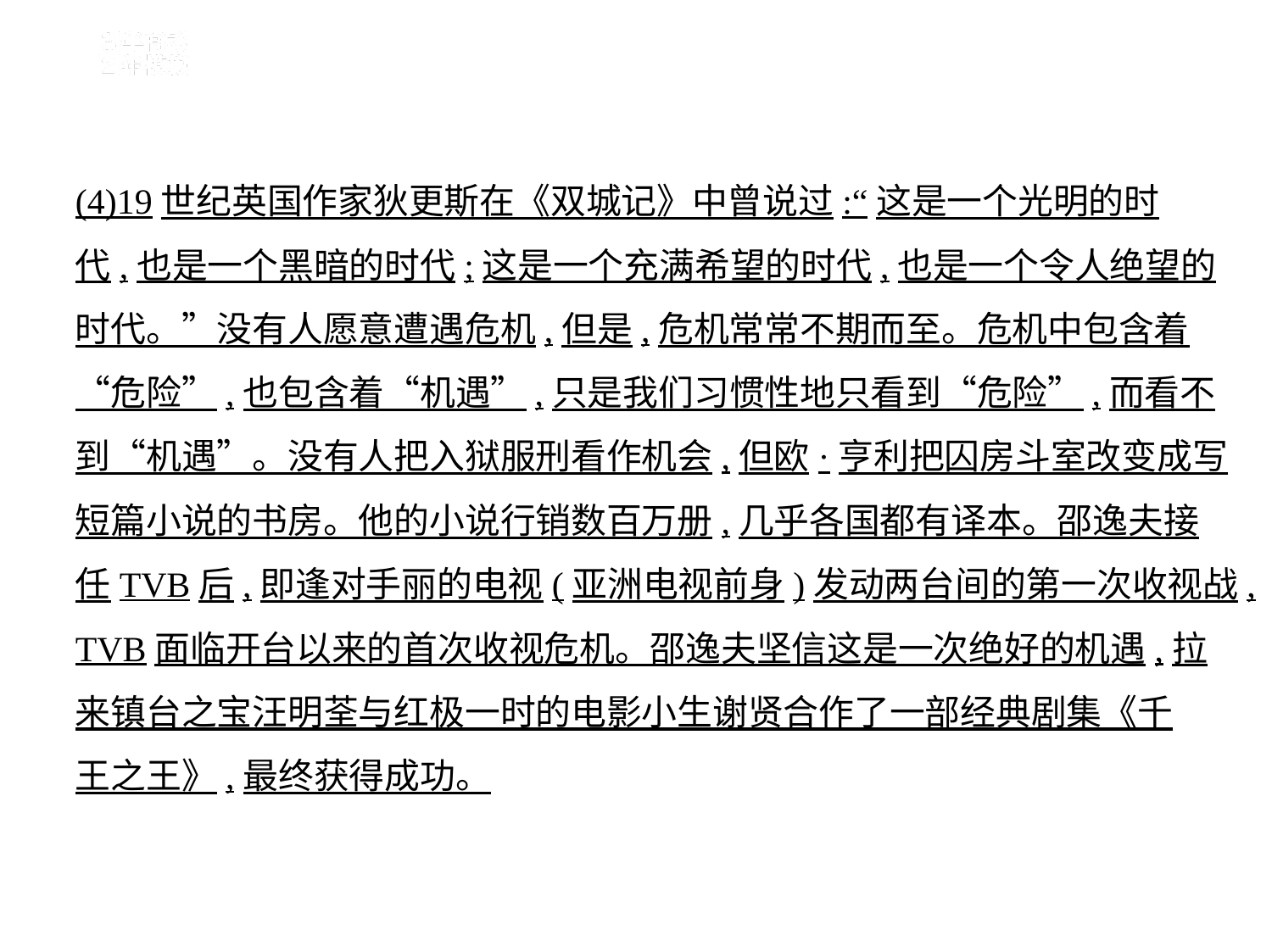

(4)19世纪英国作家狄更斯在《双城记》中曾说过:“这是一个光明的时
代,也是一个黑暗的时代;这是一个充满希望的时代,也是一个令人绝望的
时代。”没有人愿意遭遇危机,但是,危机常常不期而至。危机中包含着
“危险”,也包含着“机遇”,只是我们习惯性地只看到“危险”,而看不
到“机遇”。没有人把入狱服刑看作机会,但欧·亨利把囚房斗室改变成写
短篇小说的书房。他的小说行销数百万册,几乎各国都有译本。邵逸夫接
任TVB后,即逢对手丽的电视(亚洲电视前身)发动两台间的第一次收视战,
TVB面临开台以来的首次收视危机。邵逸夫坚信这是一次绝好的机遇,拉
来镇台之宝汪明荃与红极一时的电影小生谢贤合作了一部经典剧集《千
王之王》,最终获得成功。